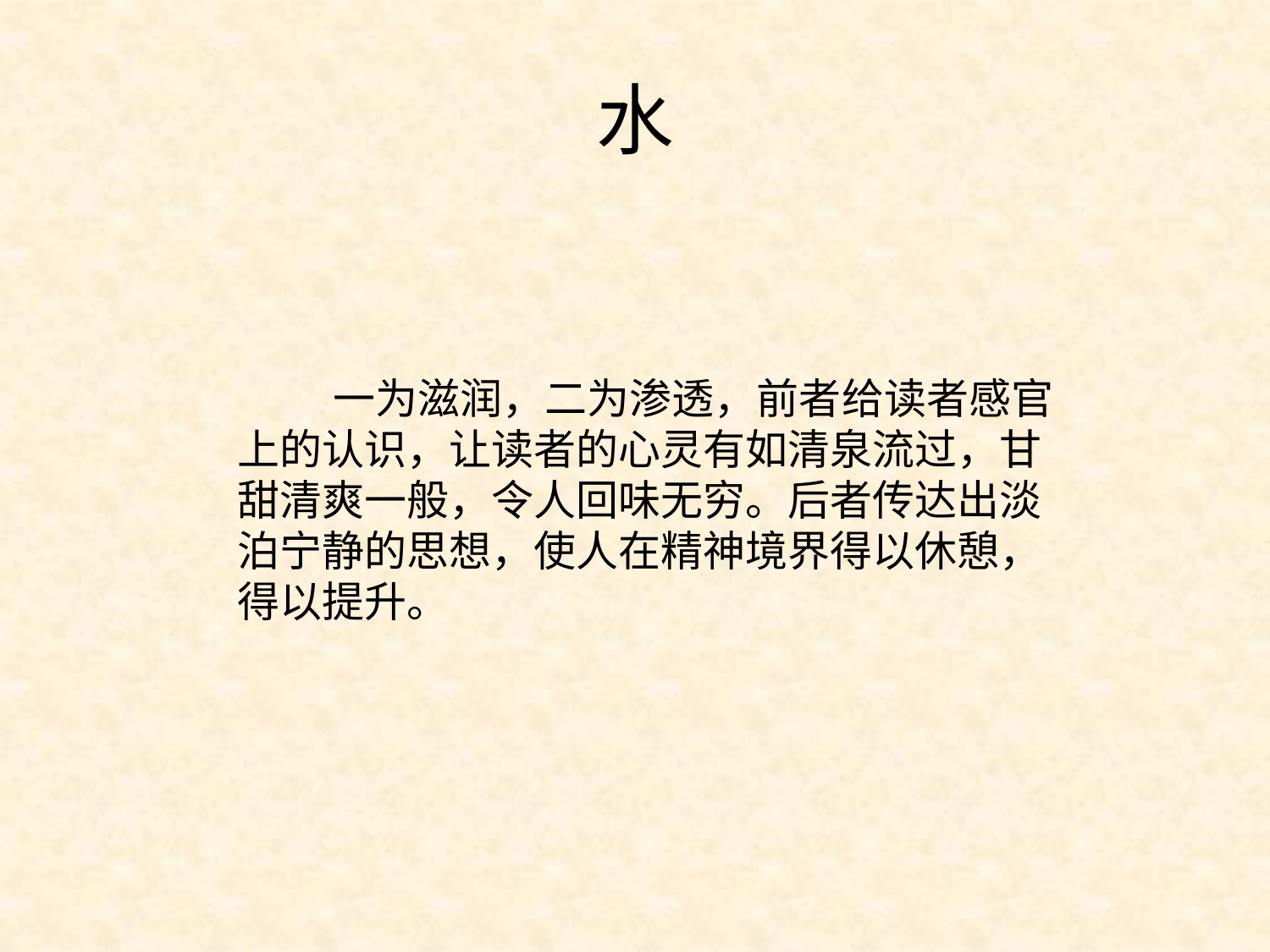

# 水
         一为滋润，二为渗透，前者给读者感官上的认识，让读者的心灵有如清泉流过，甘甜清爽一般，令人回味无穷。后者传达出淡泊宁静的思想，使人在精神境界得以休憩，得以提升。